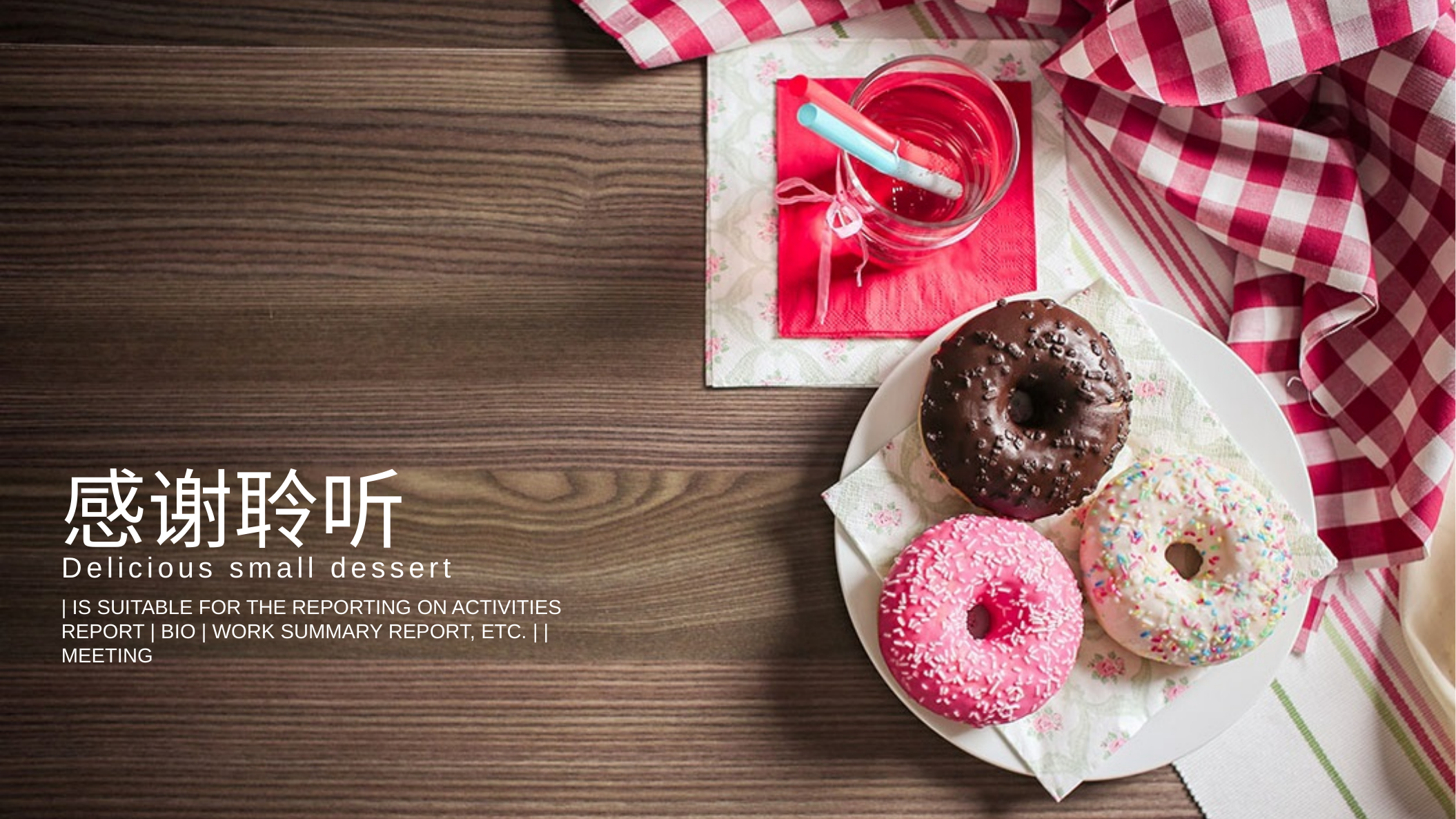

感谢聆听
Delicious small dessert
| is suitable for the reporting on activities report | bio | work summary report, etc. | | meeting